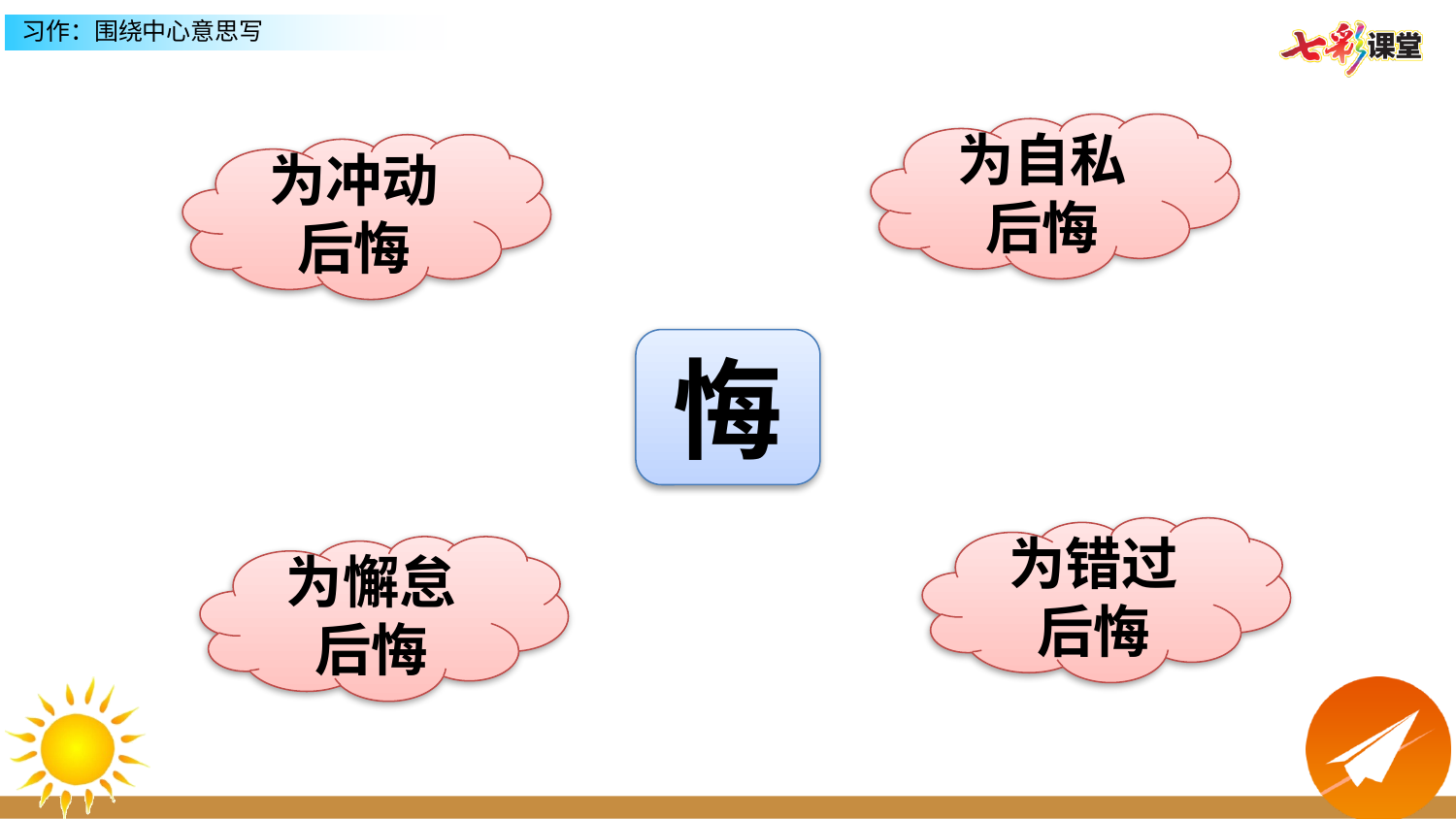

为自私
后悔
为冲动
后悔
悔
为错过
后悔
为懈怠
后悔